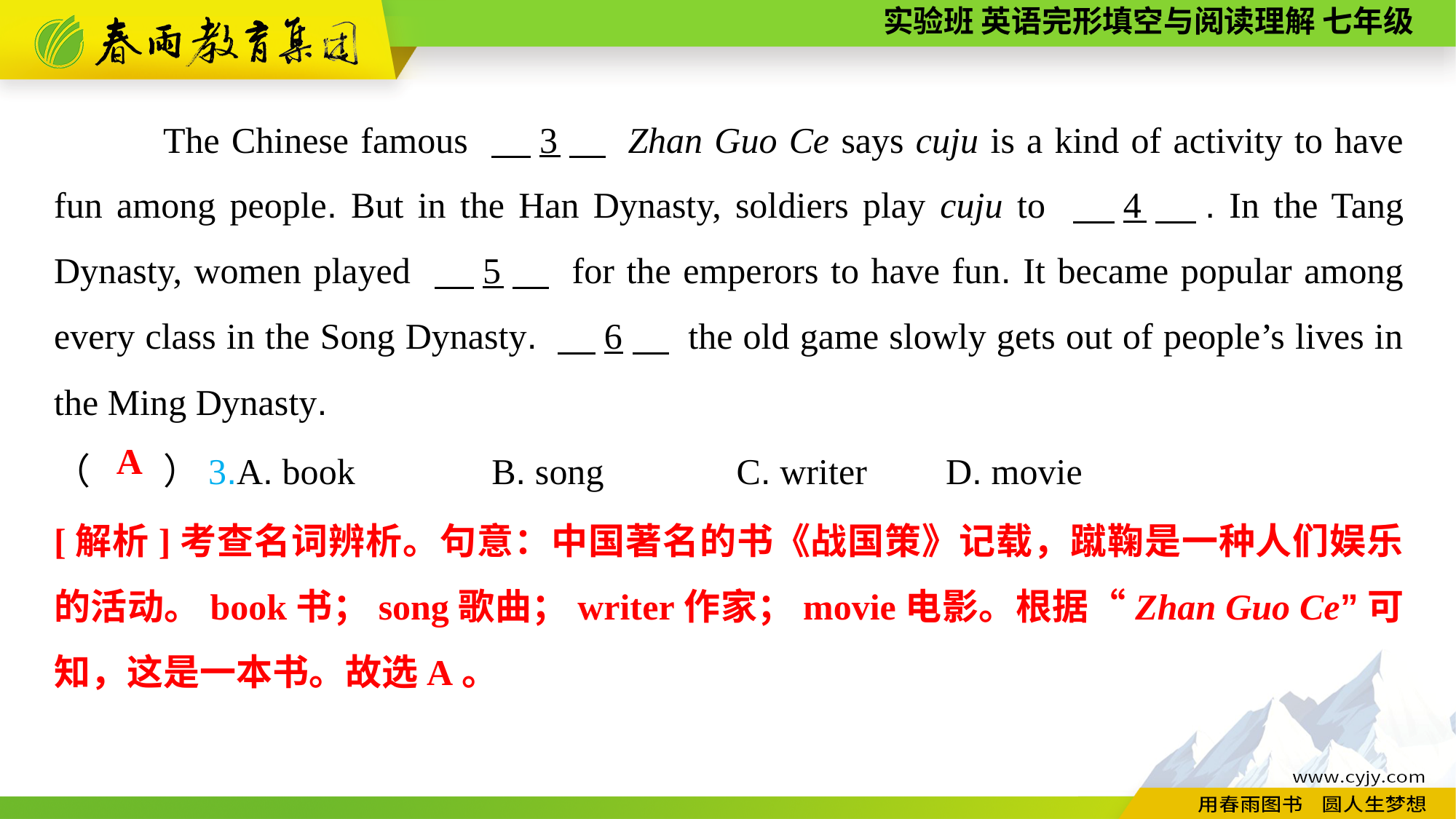

The Chinese famous 　3　 Zhan Guo Ce says cuju is a kind of activity to have fun among people. But in the Han Dynasty, soldiers play cuju to 　4　. In the Tang Dynasty, women played 　5　 for the emperors to have fun. It became popular among every class in the Song Dynasty. 　6　 the old game slowly gets out of people’s lives in the Ming Dynasty.
（　　）3.A. book               B. song	   C. writer     	  D. movie
A
[解析]考查名词辨析。句意：中国著名的书《战国策》记载，蹴鞠是一种人们娱乐的活动。book书；song歌曲；writer作家；movie电影。根据“Zhan Guo Ce”可知，这是一本书。故选A。